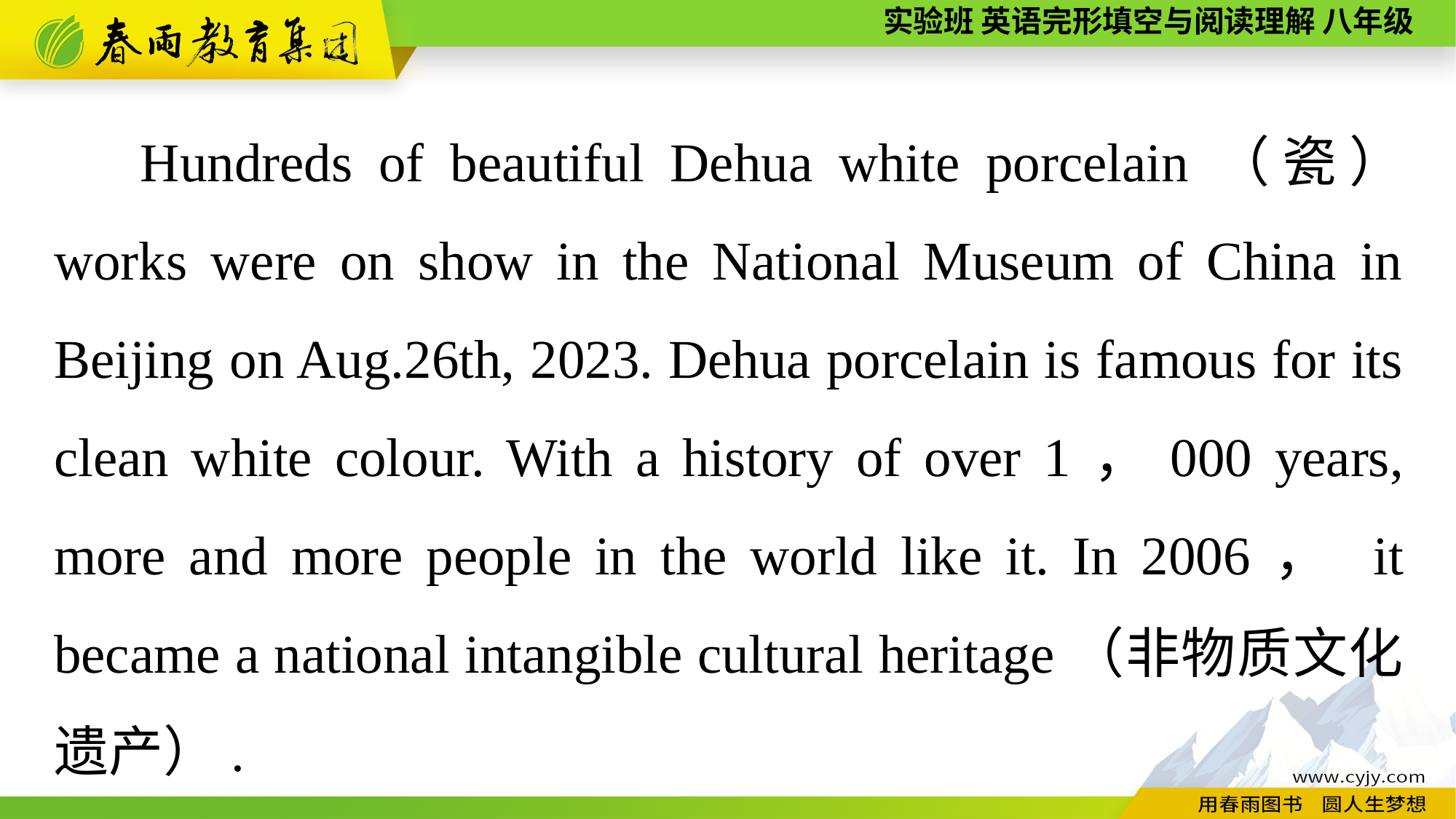

Hundreds of beautiful Dehua white porcelain（瓷） works were on show in the National Museum of China in Beijing on Aug.26th, 2023. Dehua porcelain is famous for its clean white colour. With a history of over 1，000 years, more and more people in the world like it. In 2006， it became a national intangible cultural heritage（非物质文化遗产）.